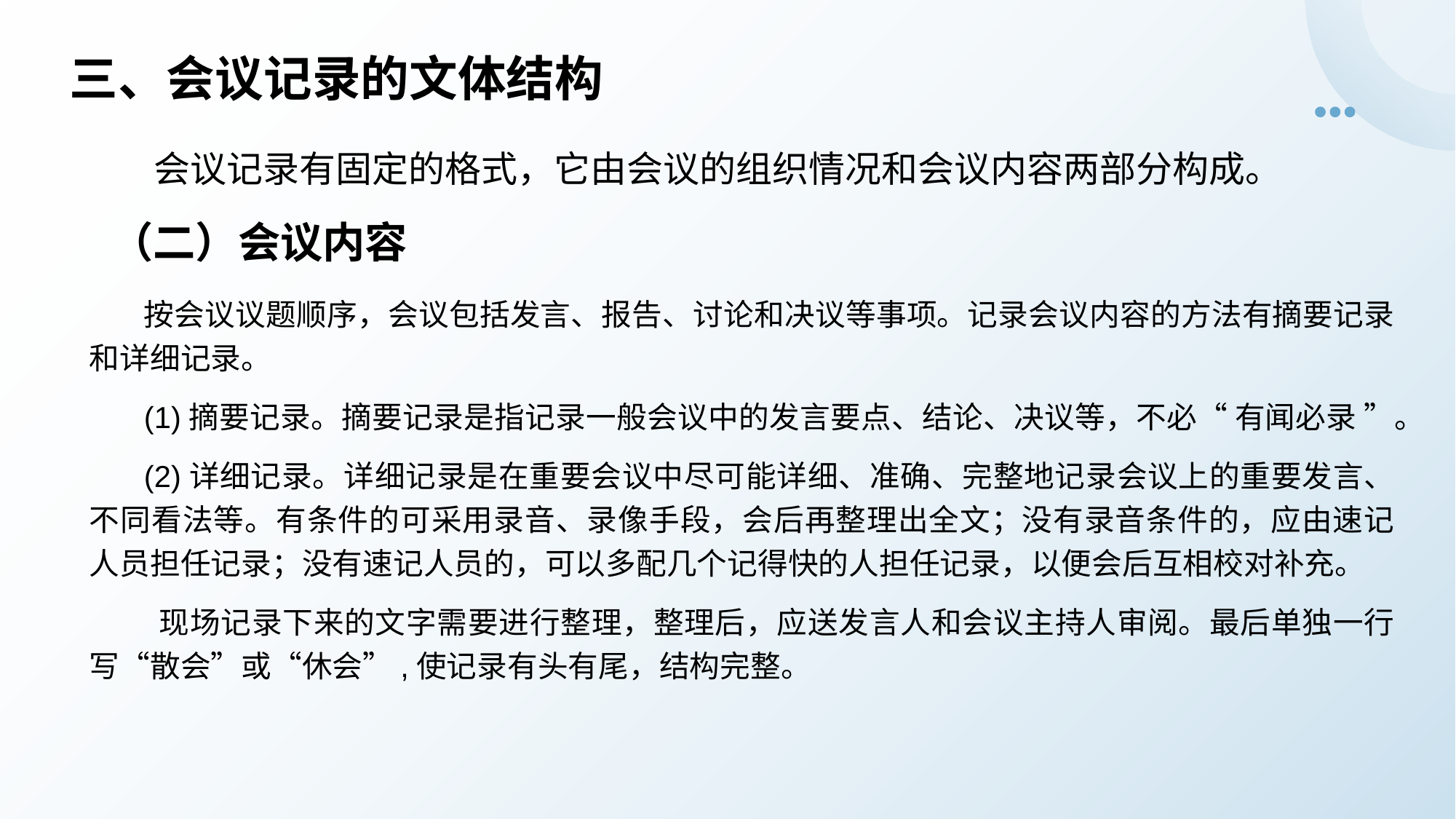

# 三、会议记录的文体结构
会议记录有固定的格式，它由会议的组织情况和会议内容两部分构成。
（二）会议内容
按会议议题顺序，会议包括发言、报告、讨论和决议等事项。记录会议内容的方法有摘要记录和详细记录。
(1)摘要记录。摘要记录是指记录一般会议中的发言要点、结论、决议等，不必“ 有闻必录 ”。
(2)详细记录。详细记录是在重要会议中尽可能详细、准确、完整地记录会议上的重要发言、不同看法等。有条件的可采用录音、录像手段，会后再整理出全文；没有录音条件的，应由速记人员担任记录；没有速记人员的，可以多配几个记得快的人担任记录，以便会后互相校对补充。
 现场记录下来的文字需要进行整理，整理后，应送发言人和会议主持人审阅。最后单独一行写“散会”或“休会”,使记录有头有尾，结构完整。